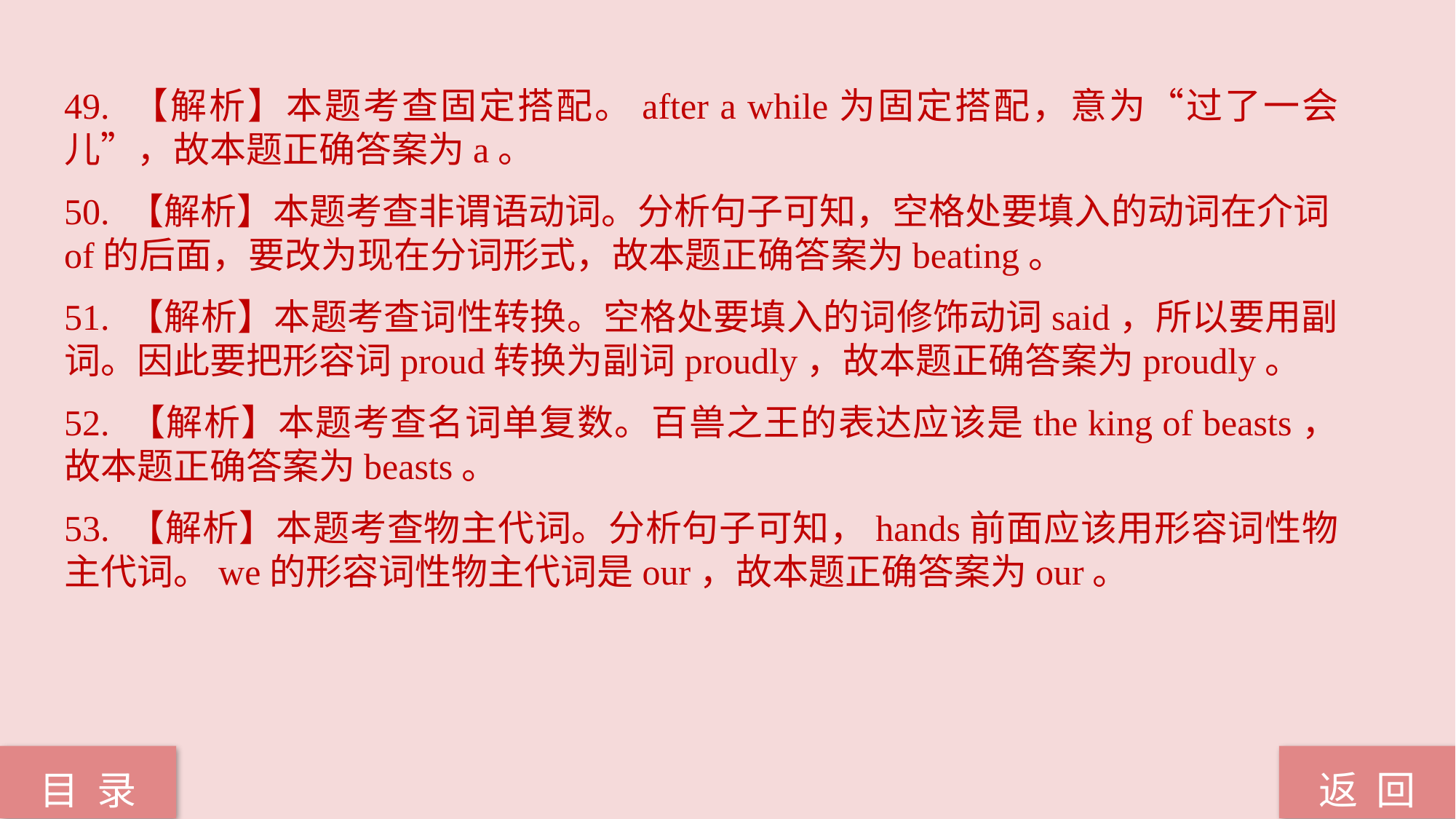

49. 【解析】本题考查固定搭配。after a while为固定搭配，意为“过了一会儿”，故本题正确答案为a。
50. 【解析】本题考查非谓语动词。分析句子可知，空格处要填入的动词在介词of的后面，要改为现在分词形式，故本题正确答案为beating。
51. 【解析】本题考查词性转换。空格处要填入的词修饰动词said，所以要用副词。因此要把形容词proud转换为副词proudly，故本题正确答案为proudly。
52. 【解析】本题考查名词单复数。百兽之王的表达应该是the king of beasts，故本题正确答案为beasts。
53. 【解析】本题考查物主代词。分析句子可知，hands前面应该用形容词性物主代词。we的形容词性物主代词是our，故本题正确答案为our。
返  回